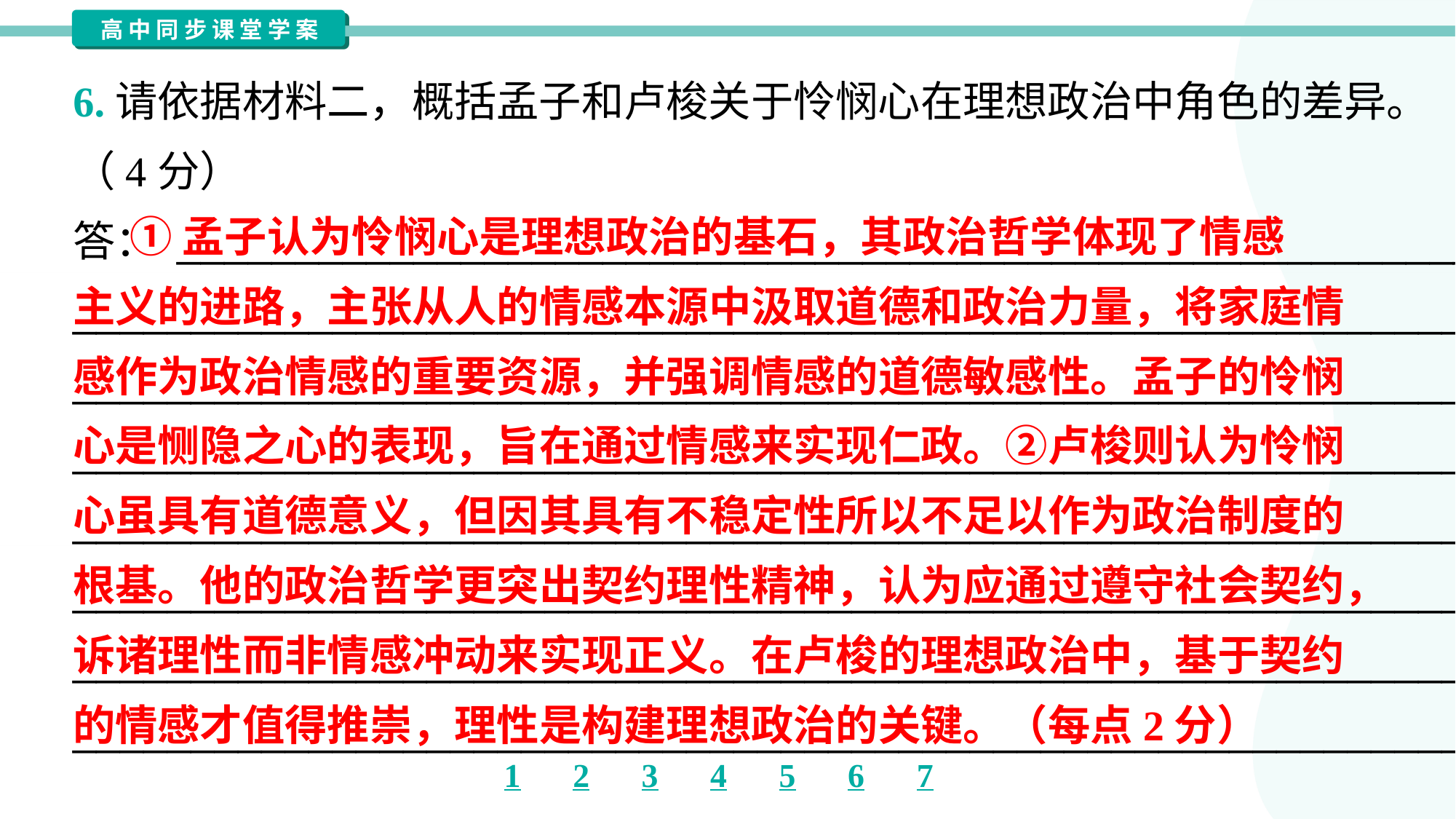

6.请依据材料二，概括孟子和卢梭关于怜悯心在理想政治中角色的差异。
（4分）
答： ________________________________________________________
_____________________________________________________________
_____________________________________________________________
_____________________________________________________________
_____________________________________________________________
_____________________________________________________________
_____________________________________________________________
_____________________________________________________________
      ①孟子认为怜悯心是理想政治的基石，其政治哲学体现了情感
主义的进路，主张从人的情感本源中汲取道德和政治力量，将家庭情
感作为政治情感的重要资源，并强调情感的道德敏感性。孟子的怜悯
心是恻隐之心的表现，旨在通过情感来实现仁政。②卢梭则认为怜悯
心虽具有道德意义，但因其具有不稳定性所以不足以作为政治制度的
根基。他的政治哲学更突出契约理性精神，认为应通过遵守社会契约，
诉诸理性而非情感冲动来实现正义。在卢梭的理想政治中，基于契约
的情感才值得推崇，理性是构建理想政治的关键。（每点2分）